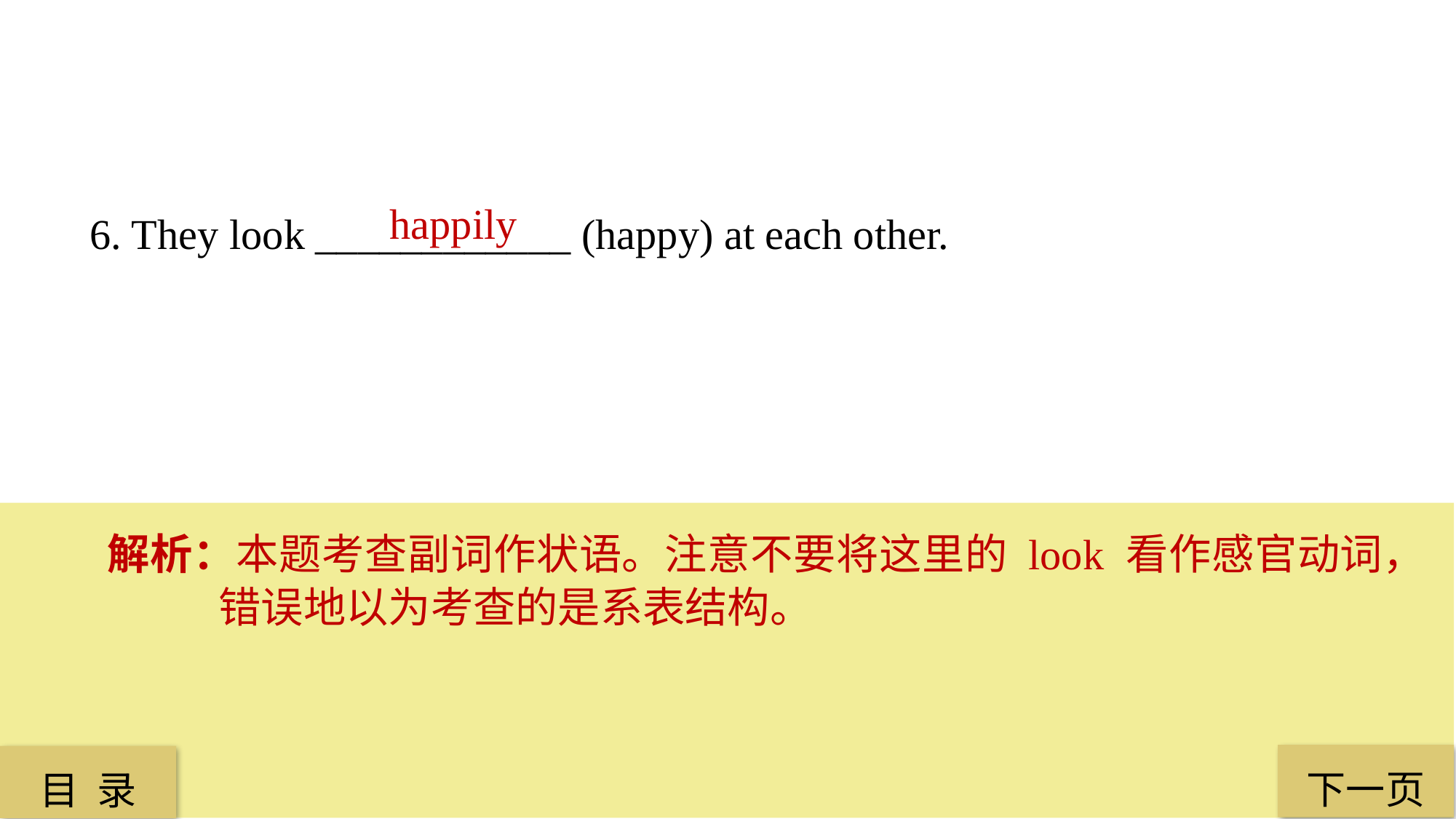

happily
6. They look ____________ (happy) at each other.
解析：本题考查副词作状语。注意不要将这里的 look 看作感官动词，错误地以为考查的是系表结构。